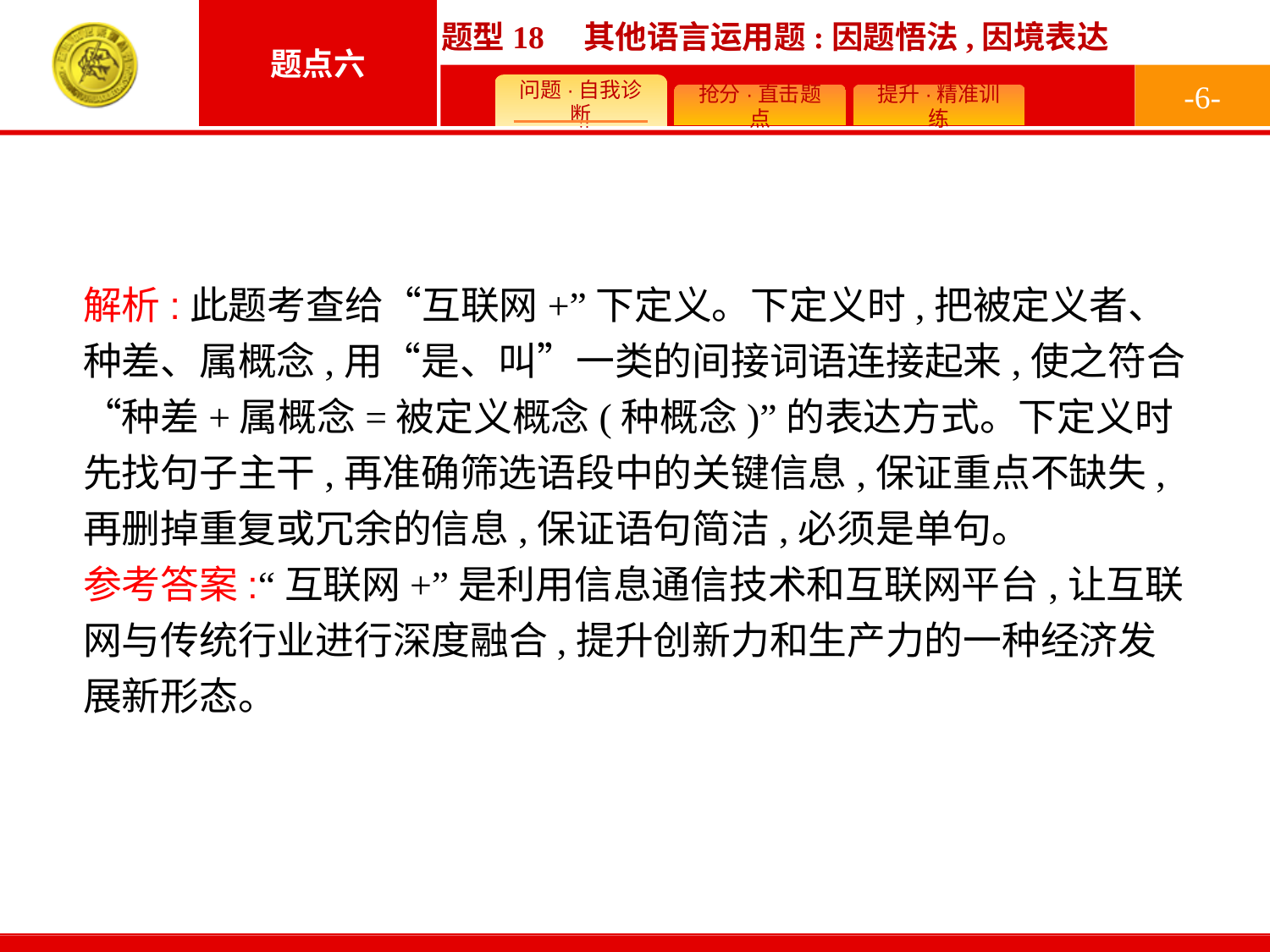

-6-
解析:此题考查给“互联网+”下定义。下定义时,把被定义者、种差、属概念,用“是、叫”一类的间接词语连接起来,使之符合“种差+属概念=被定义概念(种概念)”的表达方式。下定义时先找句子主干,再准确筛选语段中的关键信息,保证重点不缺失,再删掉重复或冗余的信息,保证语句简洁,必须是单句。
参考答案:“互联网+”是利用信息通信技术和互联网平台,让互联网与传统行业进行深度融合,提升创新力和生产力的一种经济发展新形态。